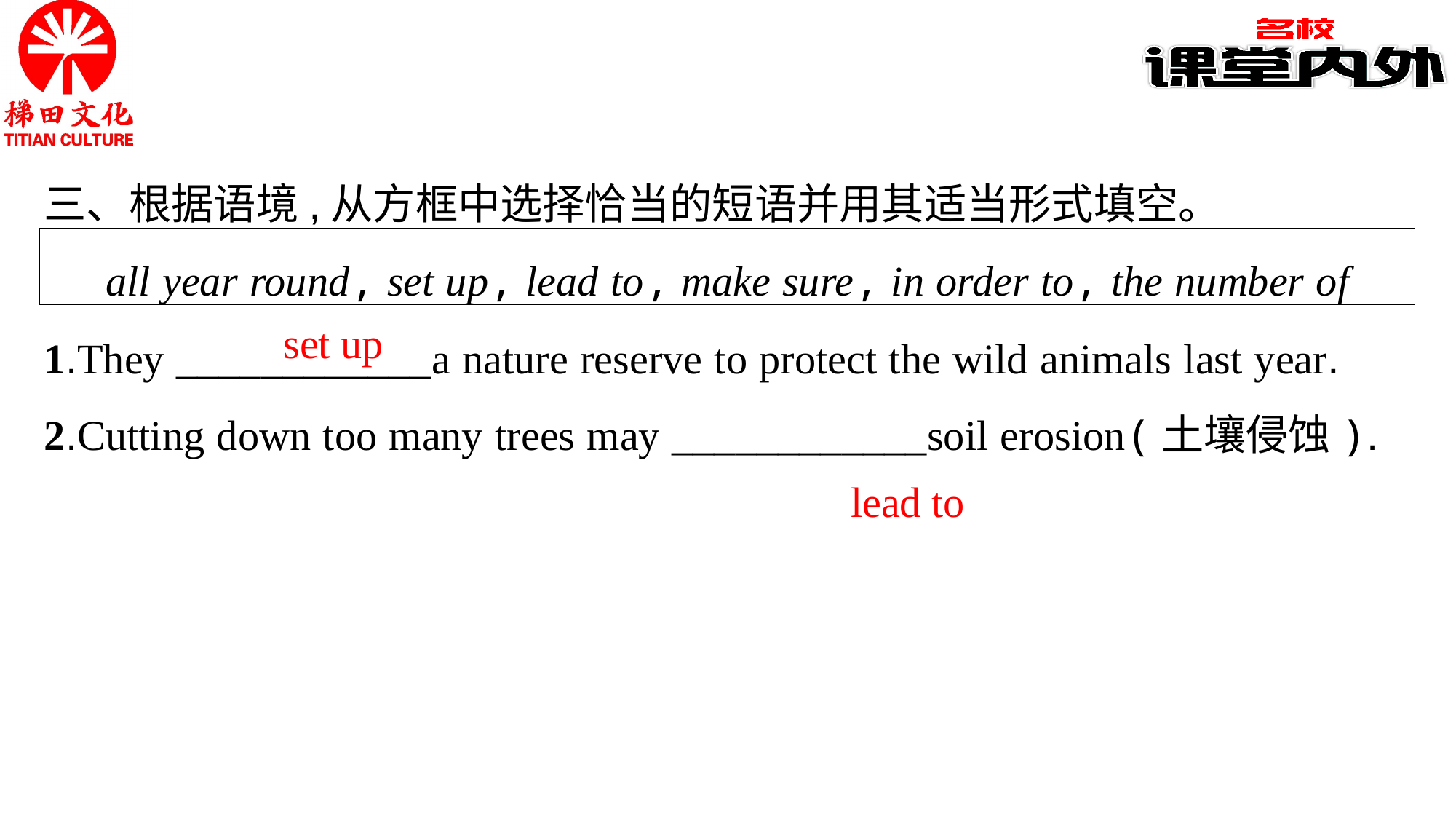

三、根据语境,从方框中选择恰当的短语并用其适当形式填空。
all year round, set up, lead to, make sure, in order to, the number of
1.They ____________a nature reserve to protect the wild animals last year.
2.Cutting down too many trees may ____________soil erosion(土壤侵蚀).
set up
lead to